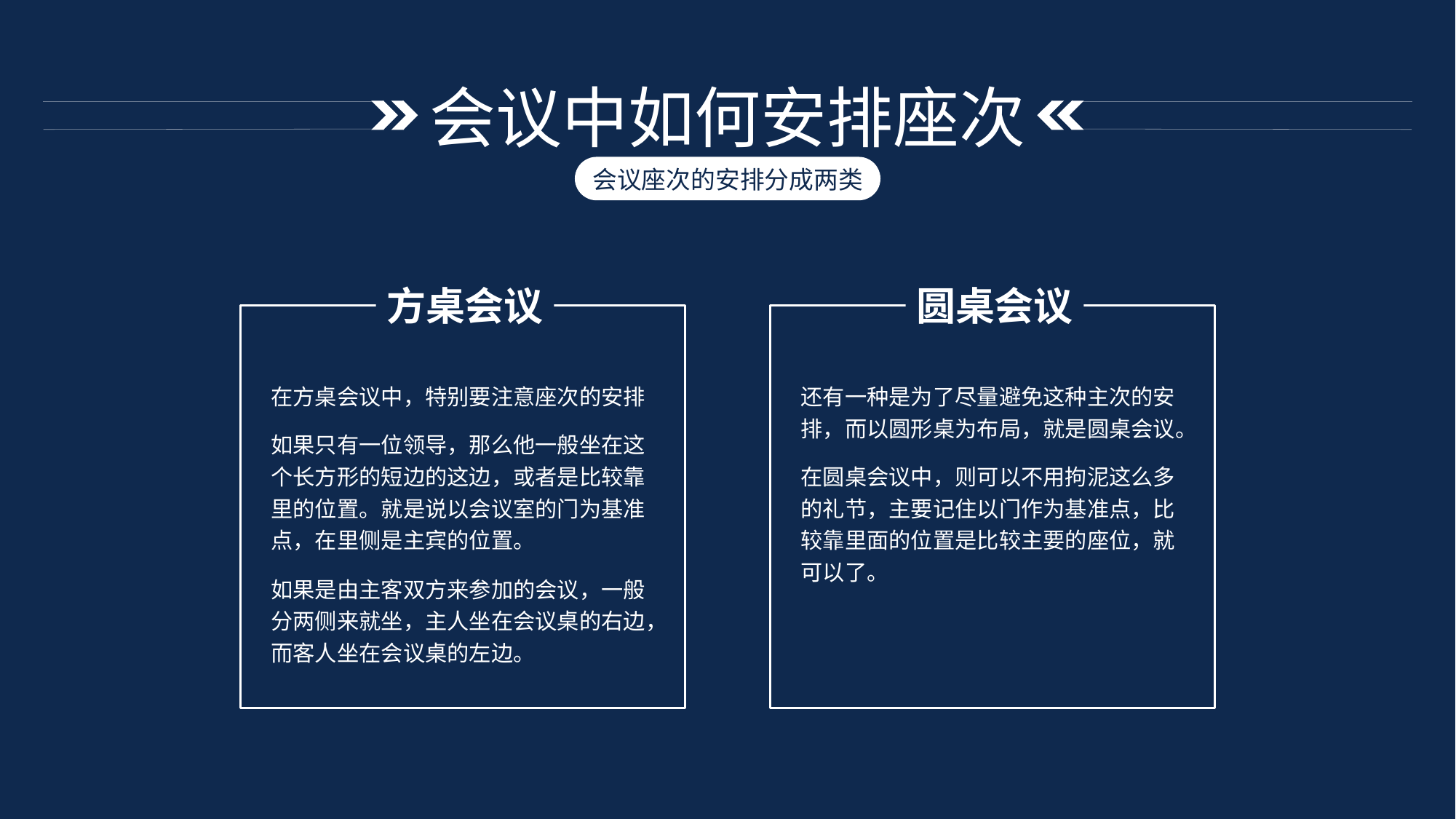

会议中如何安排座次

会议座次的安排分成两类
方桌会议
圆桌会议

在方桌会议中，特别要注意座次的安排
还有一种是为了尽量避免这种主次的安排，而以圆形桌为布局，就是圆桌会议。
如果只有一位领导，那么他一般坐在这个长方形的短边的这边，或者是比较靠里的位置。就是说以会议室的门为基准点，在里侧是主宾的位置。
在圆桌会议中，则可以不用拘泥这么多的礼节，主要记住以门作为基准点，比较靠里面的位置是比较主要的座位，就可以了。
如果是由主客双方来参加的会议，一般分两侧来就坐，主人坐在会议桌的右边，而客人坐在会议桌的左边。